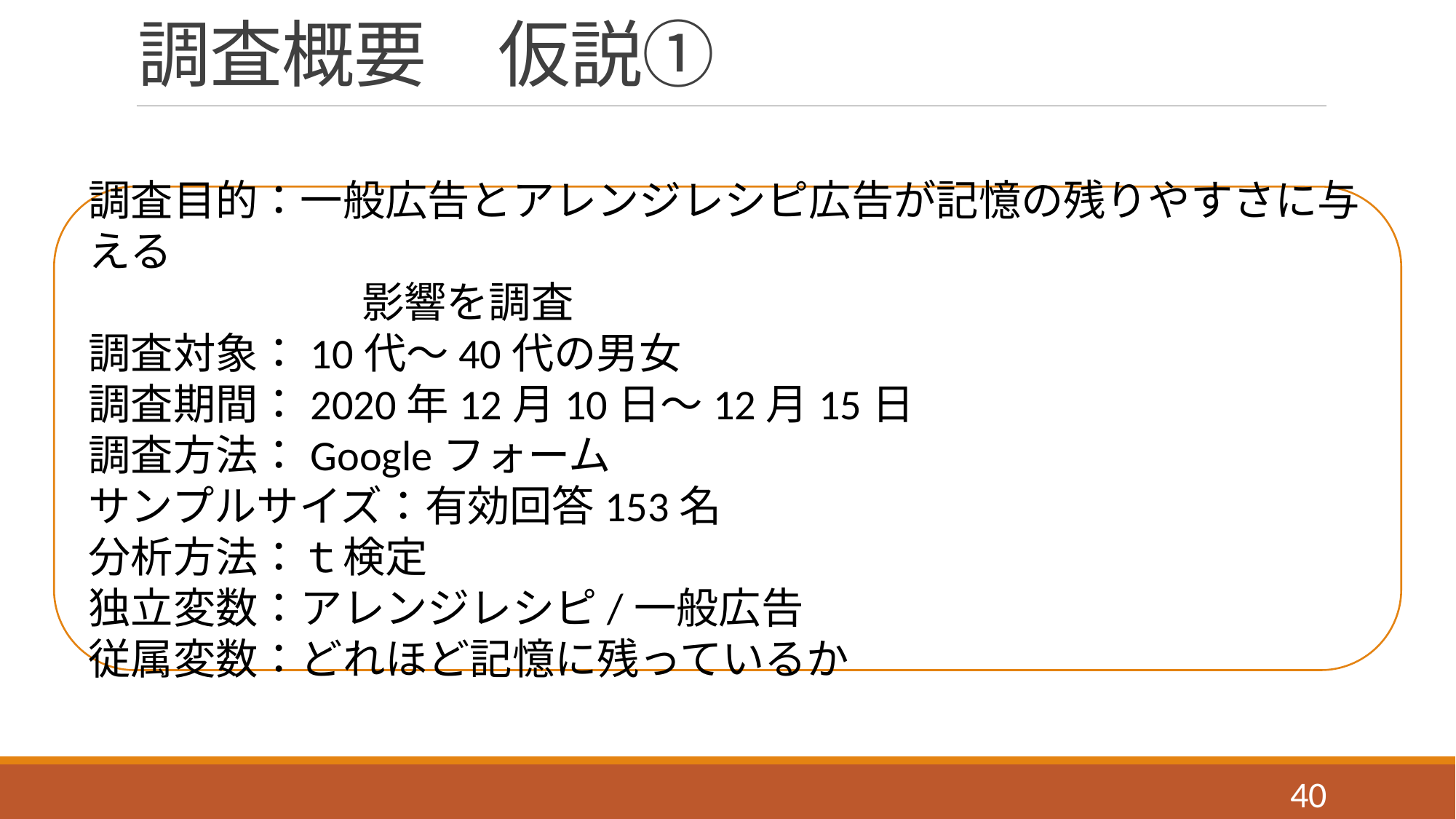

# 調査概要　仮説①
調査目的：一般広告とアレンジレシピ広告が記憶の残りやすさに与える
　　　　　　  影響を調査
調査対象：10代～40代の男女
調査期間：2020年12月10日～12月15日
調査方法：Googleフォーム
サンプルサイズ：有効回答153名
分析方法：ｔ検定
独立変数：アレンジレシピ/一般広告
従属変数：どれほど記憶に残っているか
40